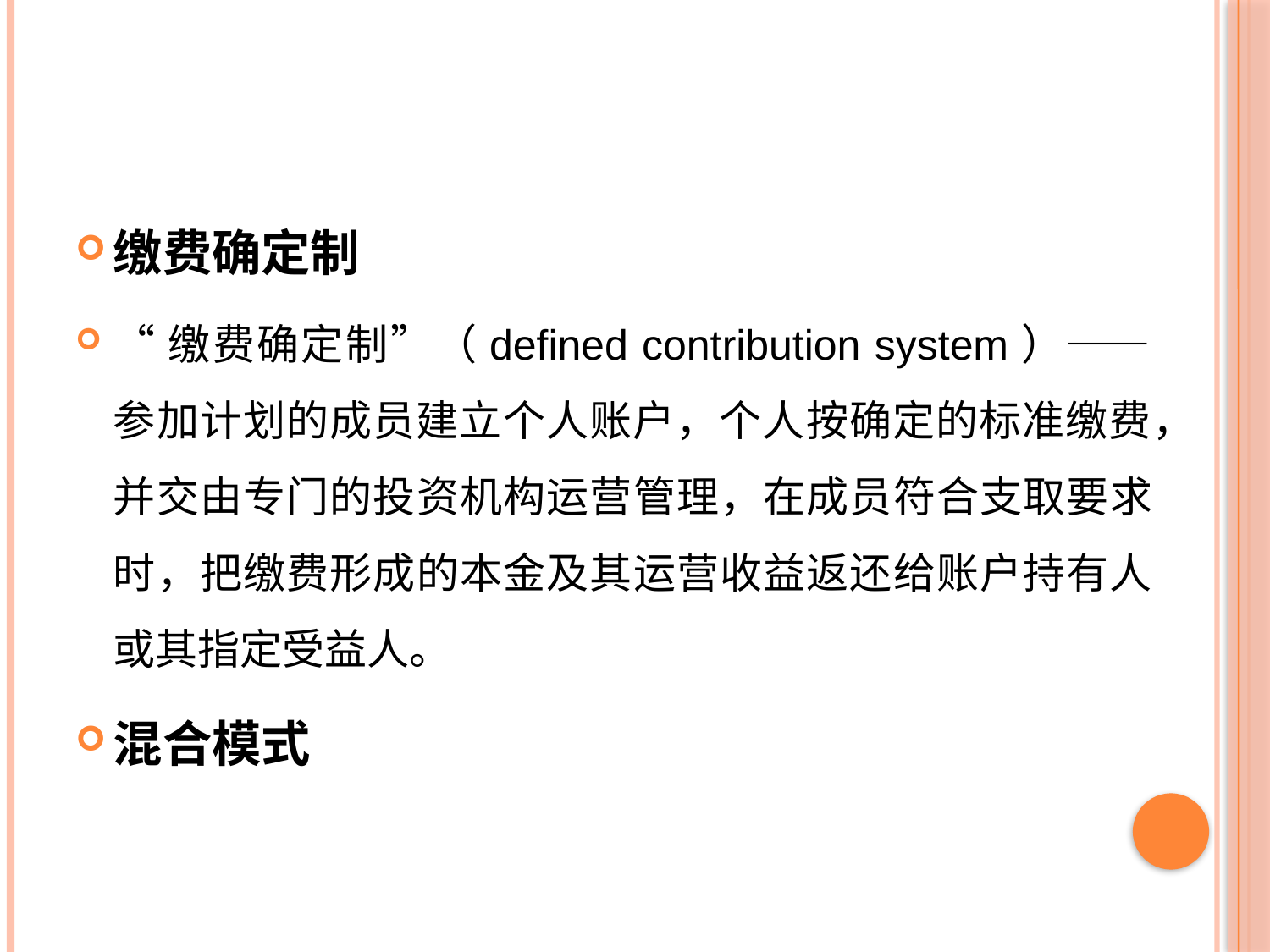

缴费确定制
“缴费确定制”（defined contribution system）——参加计划的成员建立个人账户，个人按确定的标准缴费，并交由专门的投资机构运营管理，在成员符合支取要求时，把缴费形成的本金及其运营收益返还给账户持有人或其指定受益人。
混合模式